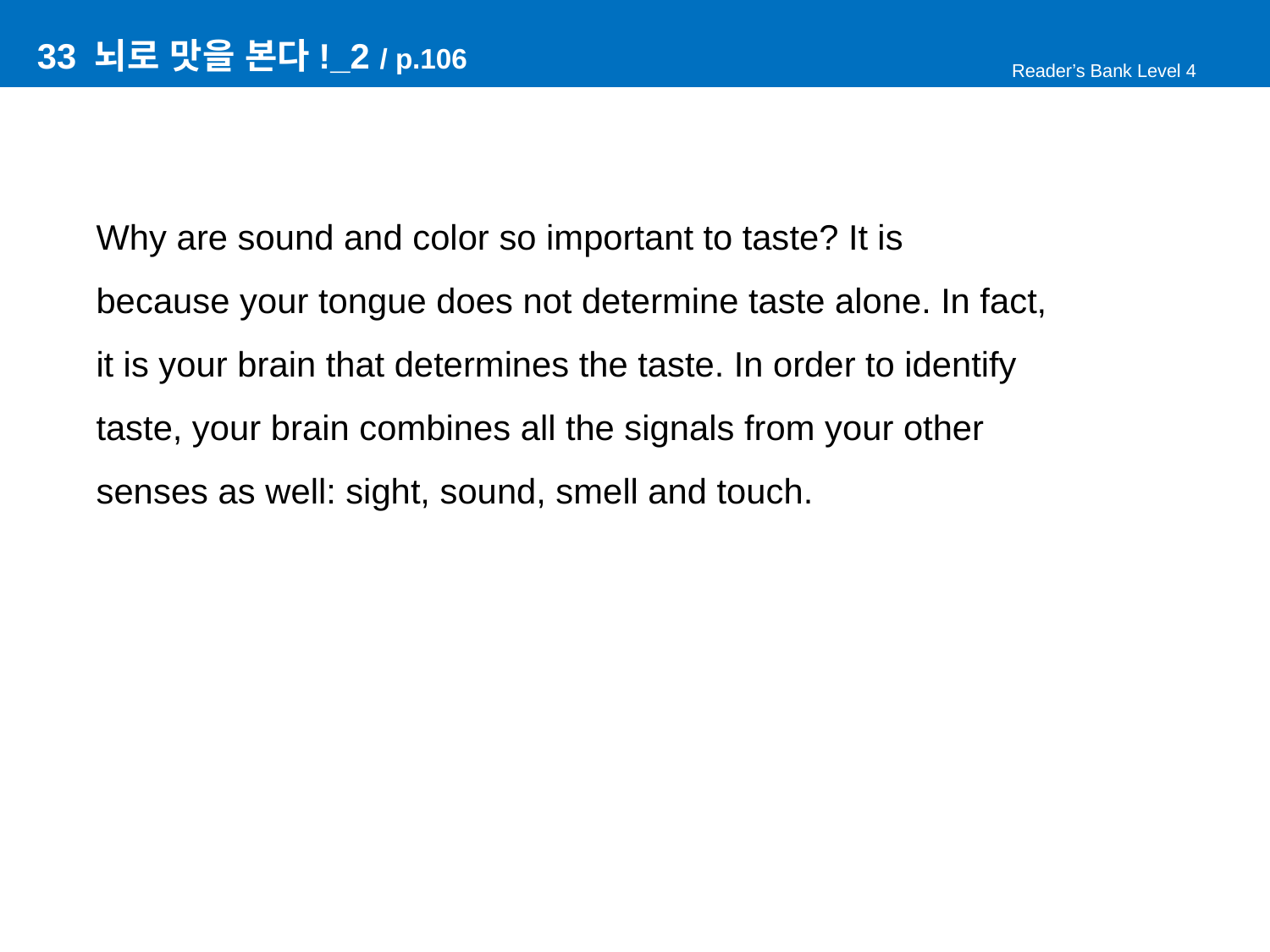

# 33 뇌로 맛을 본다!_2 / p.106
Reader’s Bank Level 4

Why are sound and color so important to taste? It is
because your tongue does not determine taste alone. In fact,
it is your brain that determines the taste. In order to identify
taste, your brain combines all the signals from your other
senses as well: sight, sound, smell and touch.